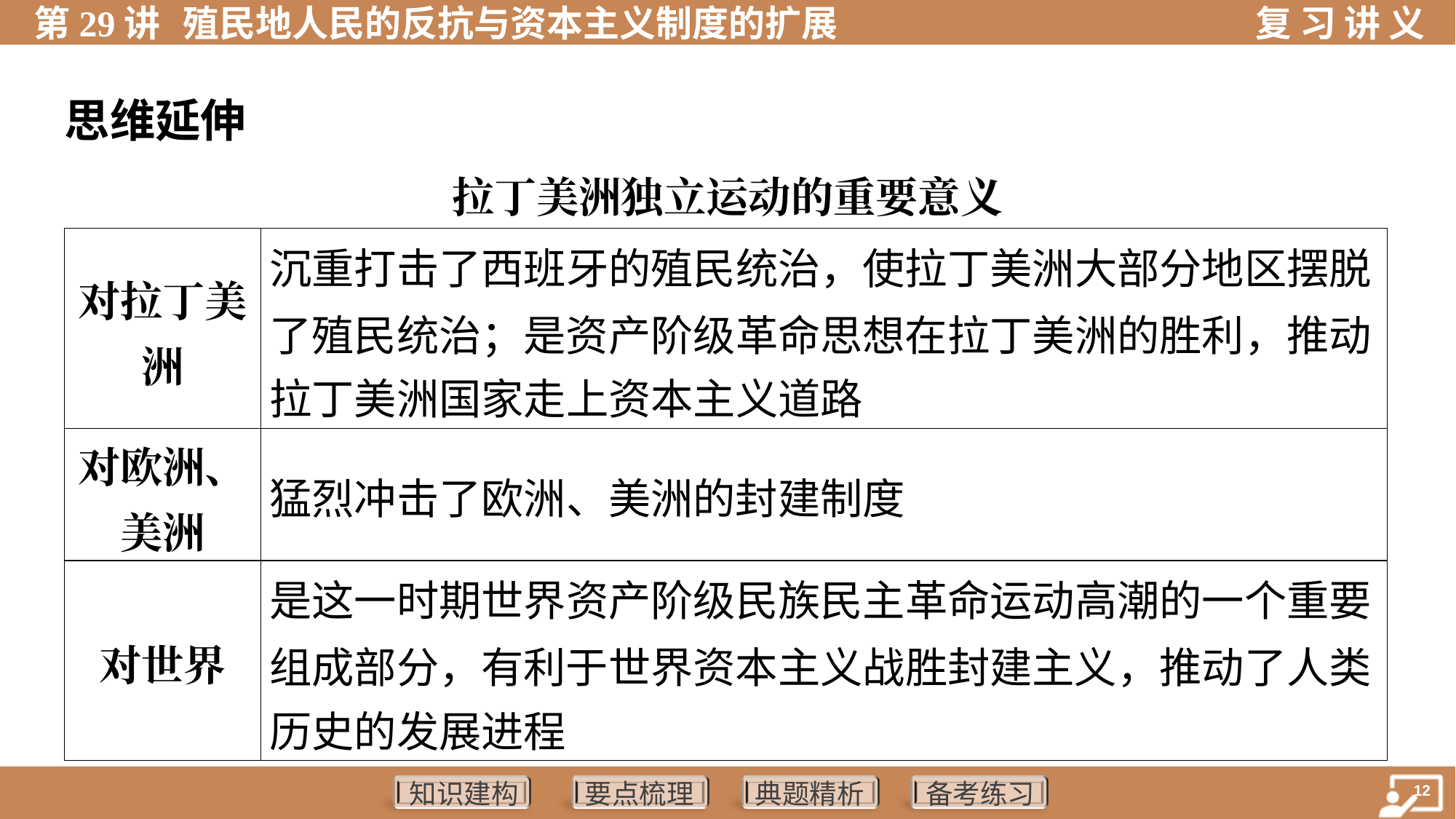

思维延伸
拉丁美洲独立运动的重要意义
| 对拉丁美 洲 | 沉重打击了西班牙的殖民统治，使拉丁美洲大部分地区摆脱 了殖民统治；是资产阶级革命思想在拉丁美洲的胜利，推动 拉丁美洲国家走上资本主义道路 |
| --- | --- |
| 对欧洲、 美洲 | 猛烈冲击了欧洲、美洲的封建制度 |
| 对世界 | 是这一时期世界资产阶级民族民主革命运动高潮的一个重要 组成部分，有利于世界资本主义战胜封建主义，推动了人类 历史的发展进程 |